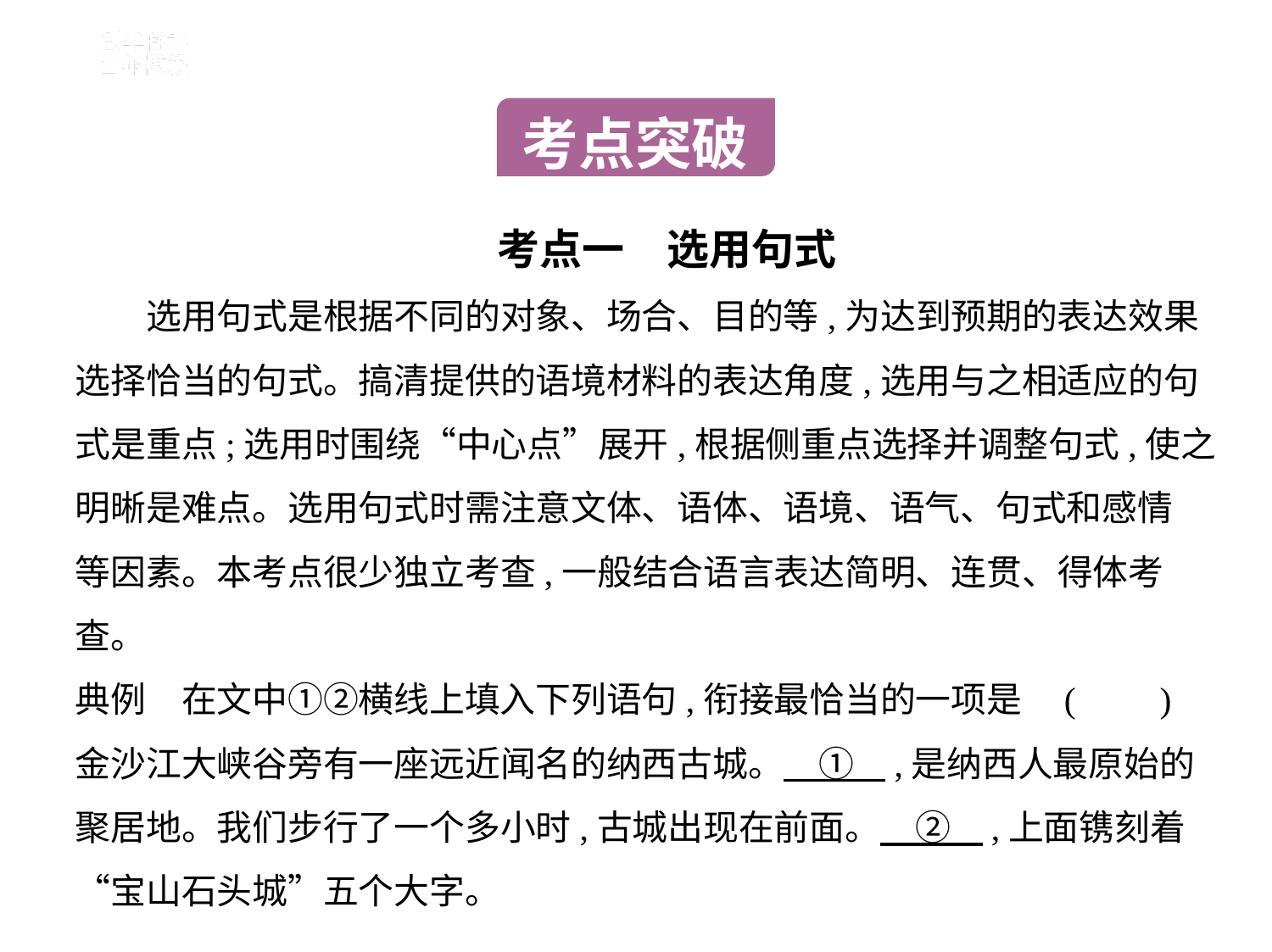

考点突破
考点一　选用句式
　　选用句式是根据不同的对象、场合、目的等,为达到预期的表达效果
选择恰当的句式。搞清提供的语境材料的表达角度,选用与之相适应的句
式是重点;选用时围绕“中心点”展开,根据侧重点选择并调整句式,使之
明晰是难点。选用句式时需注意文体、语体、语境、语气、句式和感情
等因素。本考点很少独立考查,一般结合语言表达简明、连贯、得体考
查。
典例　在文中①②横线上填入下列语句,衔接最恰当的一项是 (　    )
金沙江大峡谷旁有一座远近闻名的纳西古城。　①    ,是纳西人最原始的
聚居地。我们步行了一个多小时,古城出现在前面。　②    ,上面镌刻着
“宝山石头城”五个大字。